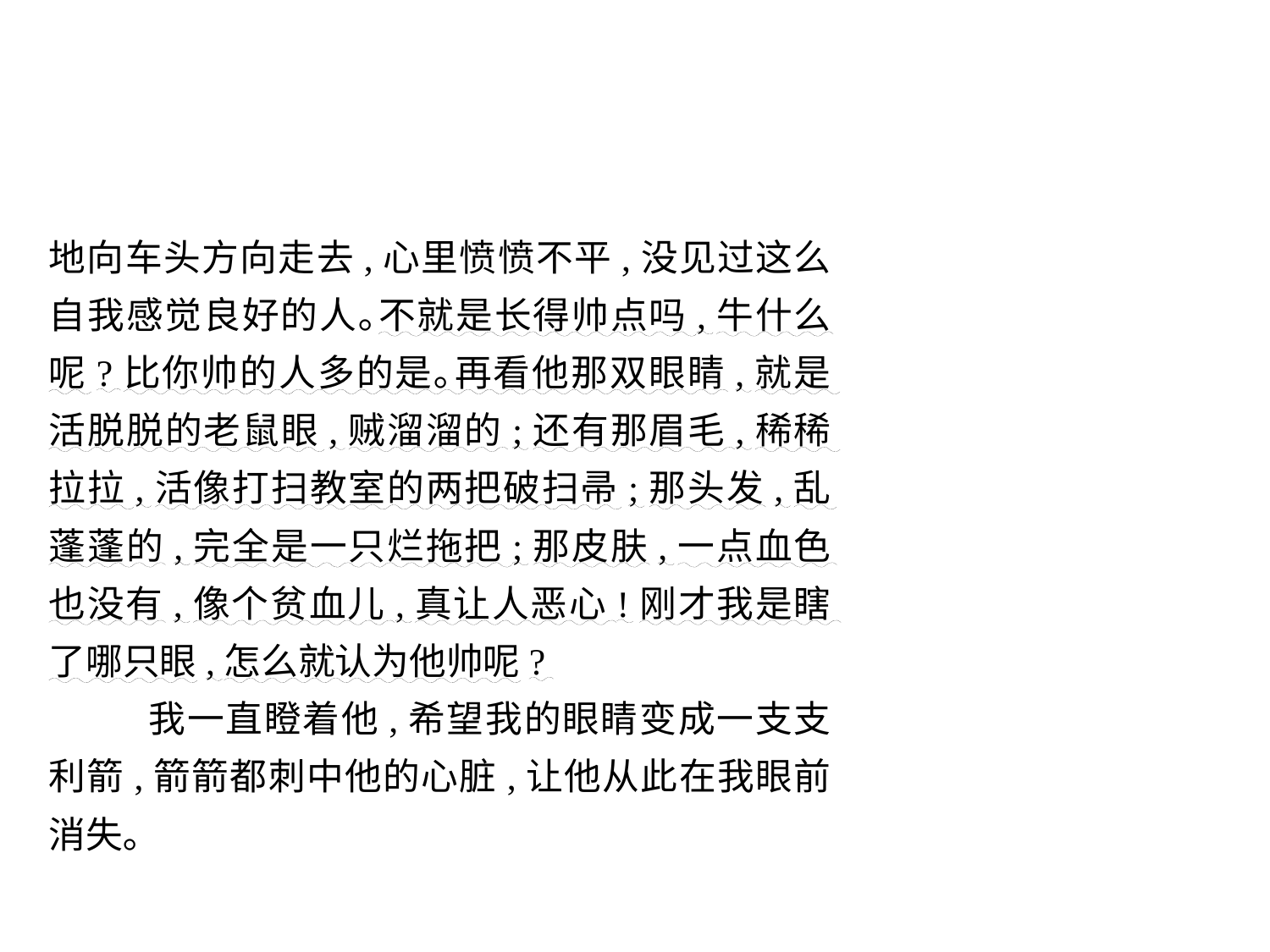

地向车头方向走去,心里愤愤不平,没见过这么自我感觉良好的人｡不就是长得帅点吗,牛什么呢?比你帅的人多的是｡再看他那双眼睛,就是活脱脱的老鼠眼,贼溜溜的;还有那眉毛,稀稀拉拉,活像打扫教室的两把破扫帚;那头发,乱蓬蓬的,完全是一只烂拖把;那皮肤,一点血色也没有,像个贫血儿,真让人恶心!刚才我是瞎了哪只眼,怎么就认为他帅呢?
我一直瞪着他,希望我的眼睛变成一支支利箭,箭箭都刺中他的心脏,让他从此在我眼前消失｡